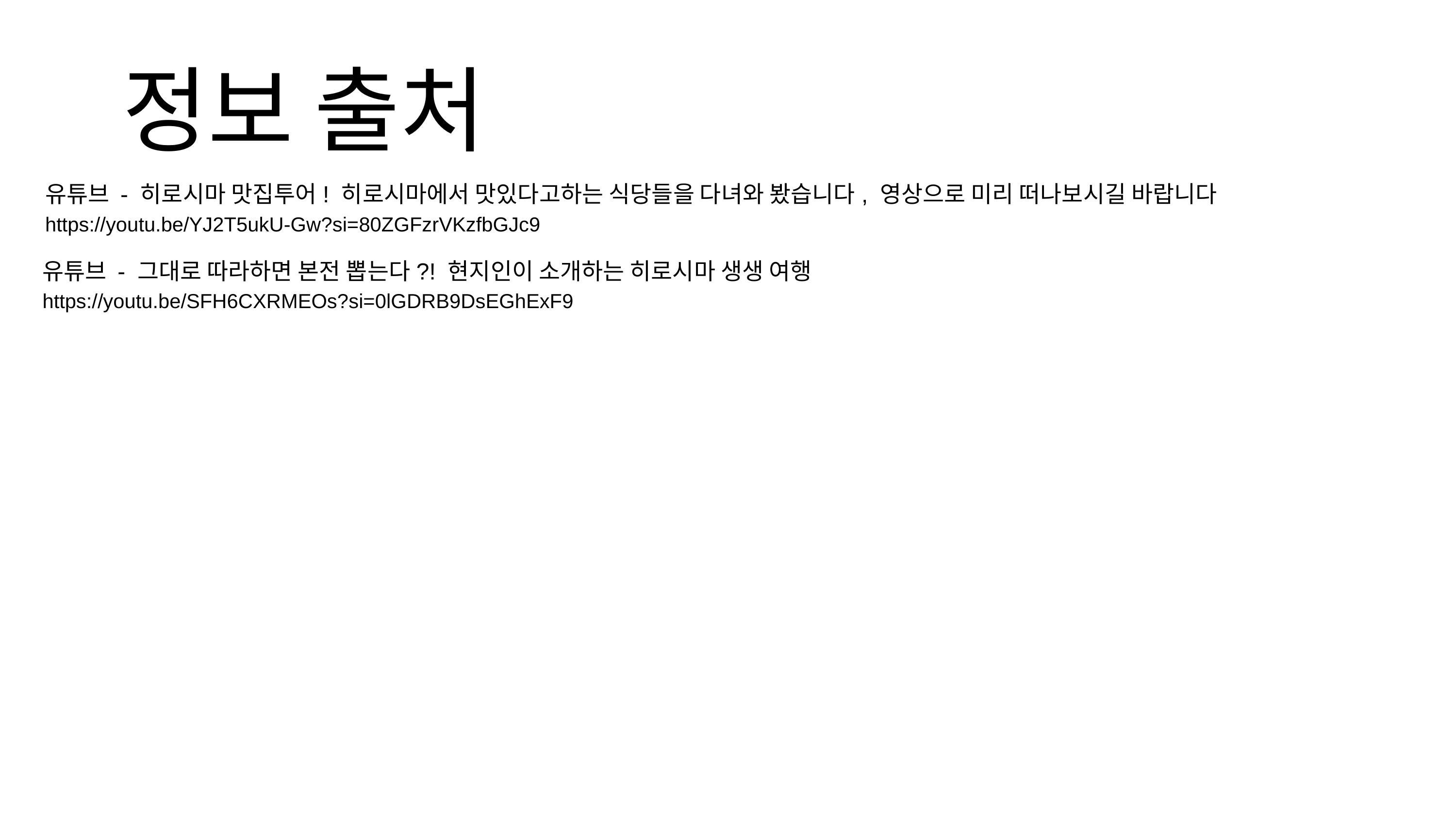

정보 출처
유튜브 - 히로시마 맛집투어! 히로시마에서 맛있다고하는 식당들을 다녀와 봤습니다, 영상으로 미리 떠나보시길 바랍니다
https://youtu.be/YJ2T5ukU-Gw?si=80ZGFzrVKzfbGJc9
유튜브 - 그대로 따라하면 본전 뽑는다?! 현지인이 소개하는 히로시마 생생 여행
https://youtu.be/SFH6CXRMEOs?si=0lGDRB9DsEGhExF9